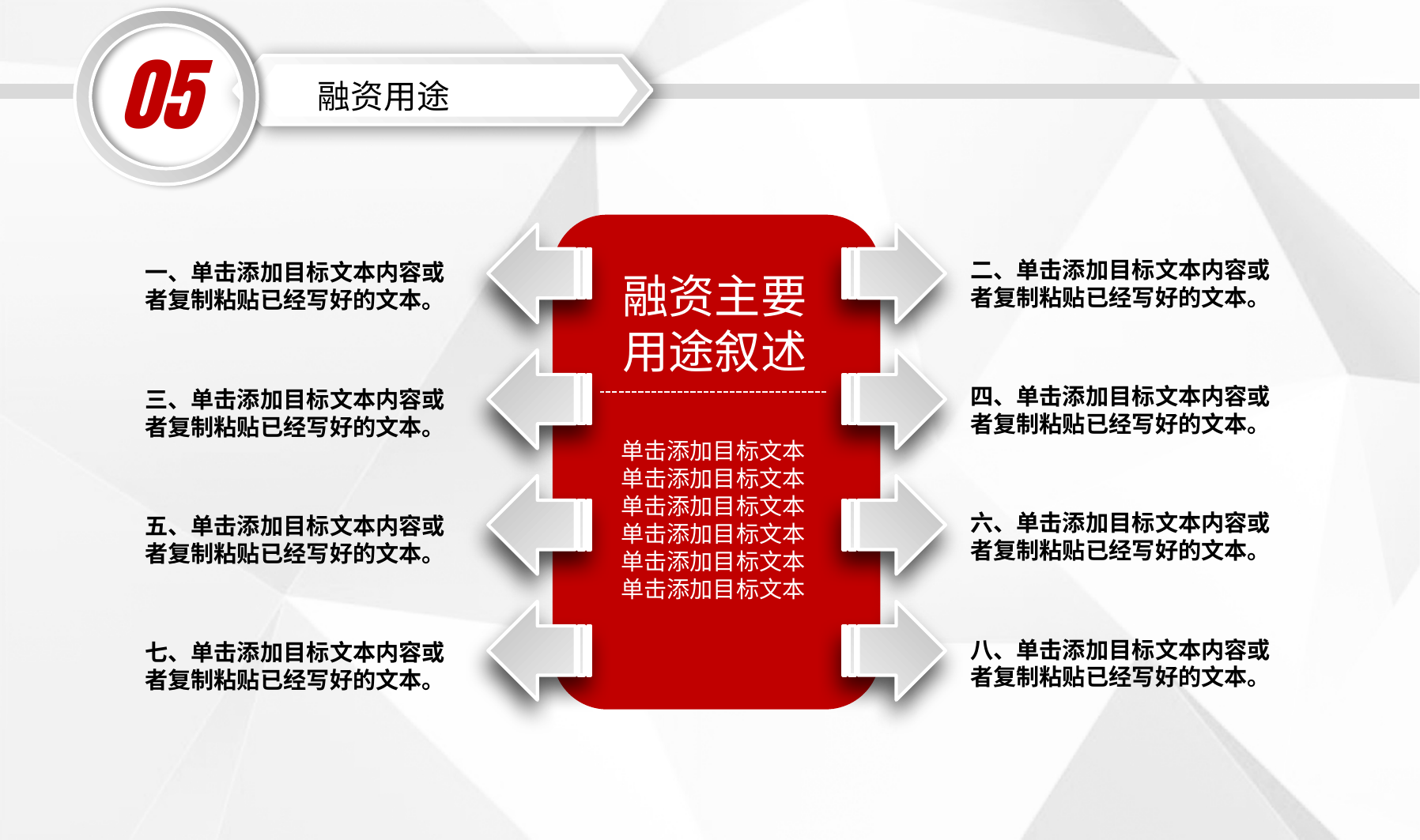

05

融资用途

二、单击添加目标文本内容或者复制粘贴已经写好的文本。
一、单击添加目标文本内容或者复制粘贴已经写好的文本。
融资主要
用途叙述

四、单击添加目标文本内容或者复制粘贴已经写好的文本。
三、单击添加目标文本内容或者复制粘贴已经写好的文本。
单击添加目标文本
单击添加目标文本
单击添加目标文本
单击添加目标文本
单击添加目标文本
单击添加目标文本

六、单击添加目标文本内容或者复制粘贴已经写好的文本。
五、单击添加目标文本内容或者复制粘贴已经写好的文本。

八、单击添加目标文本内容或者复制粘贴已经写好的文本。
七、单击添加目标文本内容或者复制粘贴已经写好的文本。